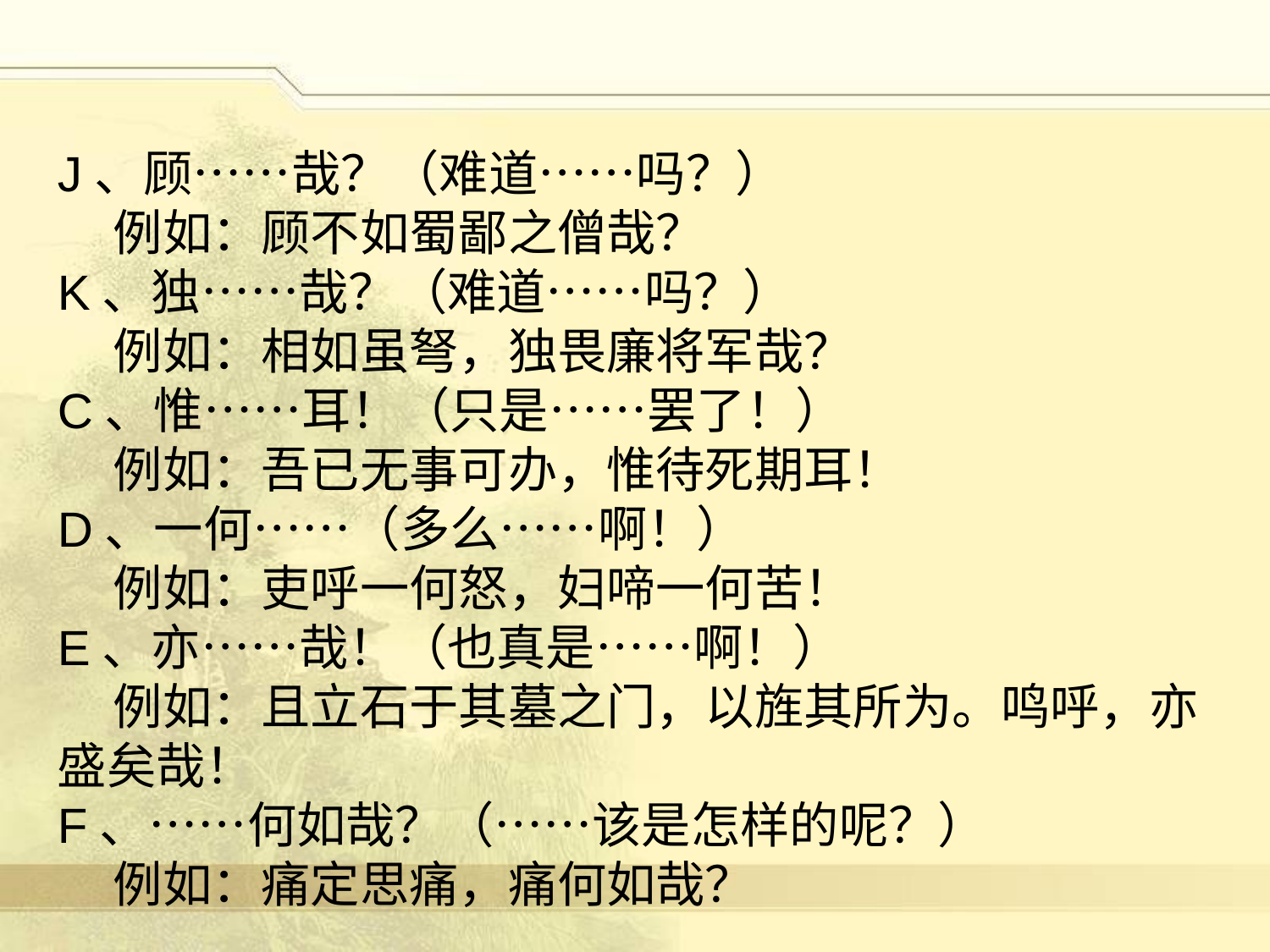

J、顾……哉？（难道……吗？）
    例如：顾不如蜀鄙之僧哉？
K、独……哉？（难道……吗？）
    例如：相如虽弩，独畏廉将军哉？
C、惟……耳！（只是……罢了！）
    例如：吾已无事可办，惟待死期耳！
D、一何……（多么……啊！）
    例如：吏呼一何怒，妇啼一何苦！
E、亦……哉！（也真是……啊！）
    例如：且立石于其墓之门，以旌其所为。鸣呼，亦盛矣哉！
F、……何如哉？（……该是怎样的呢？）
    例如：痛定思痛，痛何如哉？